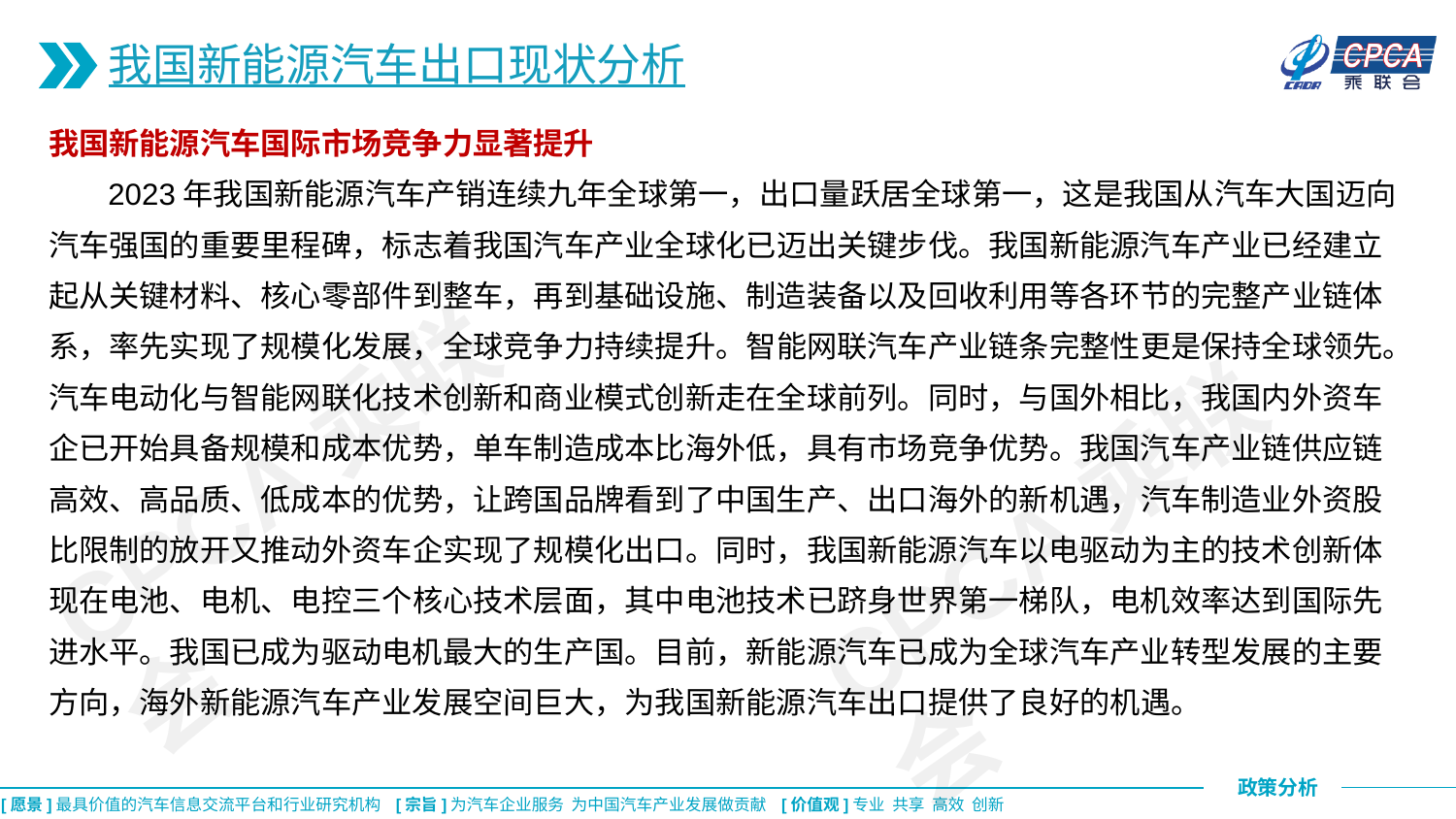

我国新能源汽车出口现状分析
我国新能源汽车国际市场竞争力显著提升
       2023年我国新能源汽车产销连续九年全球第一，出口量跃居全球第一，这是我国从汽车大国迈向汽车强国的重要里程碑，标志着我国汽车产业全球化已迈出关键步伐。我国新能源汽车产业已经建立起从关键材料、核心零部件到整车，再到基础设施、制造装备以及回收利用等各环节的完整产业链体系，率先实现了规模化发展，全球竞争力持续提升。智能网联汽车产业链条完整性更是保持全球领先。汽车电动化与智能网联化技术创新和商业模式创新走在全球前列。同时，与国外相比，我国内外资车企已开始具备规模和成本优势，单车制造成本比海外低，具有市场竞争优势。我国汽车产业链供应链高效、高品质、低成本的优势，让跨国品牌看到了中国生产、出口海外的新机遇，汽车制造业外资股比限制的放开又推动外资车企实现了规模化出口。同时，我国新能源汽车以电驱动为主的技术创新体现在电池、电机、电控三个核心技术层面，其中电池技术已跻身世界第一梯队，电机效率达到国际先进水平。我国已成为驱动电机最大的生产国。目前，新能源汽车已成为全球汽车产业转型发展的主要方向，海外新能源汽车产业发展空间巨大，为我国新能源汽车出口提供了良好的机遇。
CPCA乘联会
CPCA乘联会